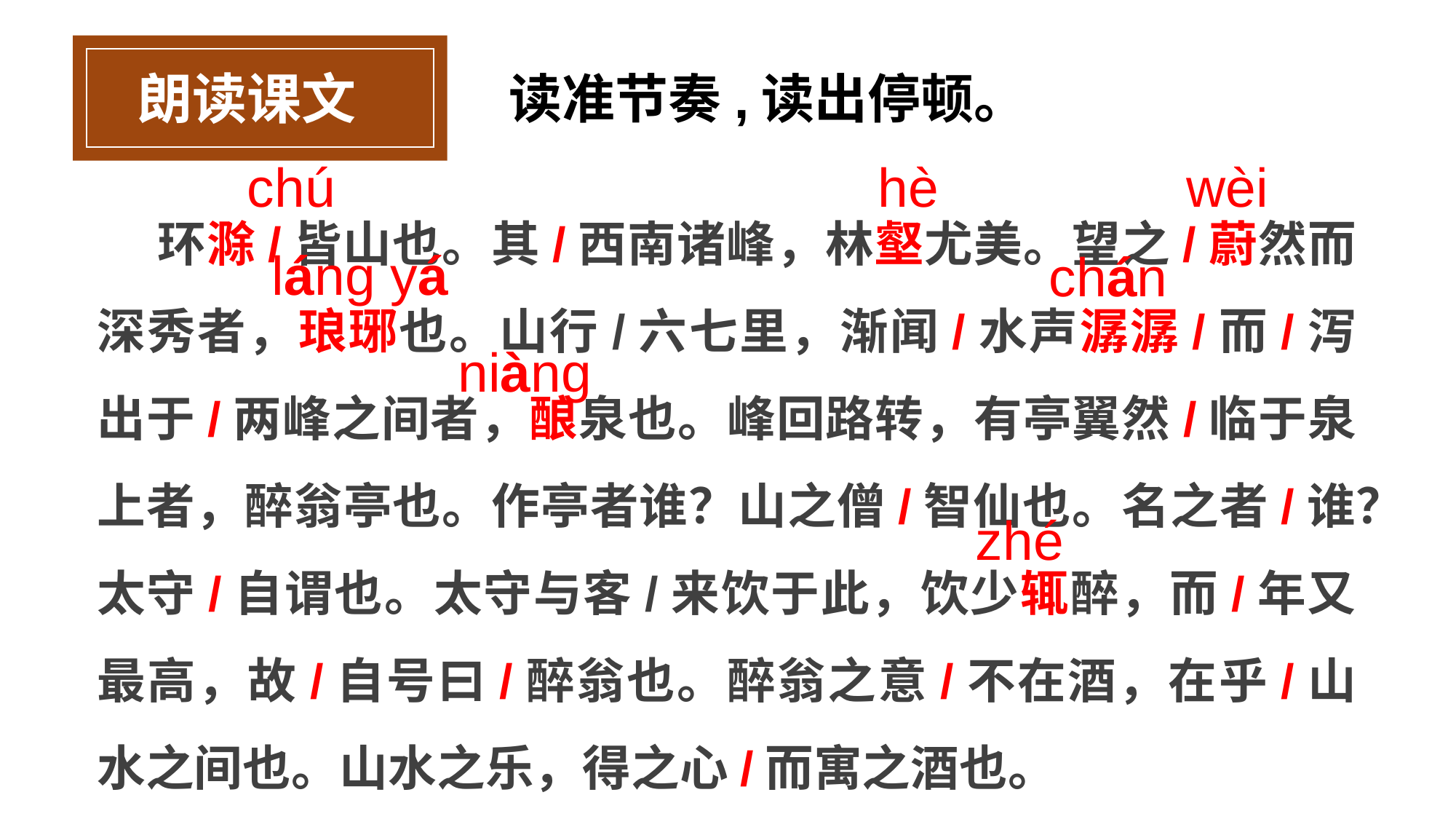

朗读课文
读准节奏,读出停顿。
chú
hè
wèi
    环滁/皆山也。其/西南诸峰，林壑尤美。望之/蔚然而深秀者，琅琊也。山行/六七里，渐闻/水声潺潺/而/泻出于/两峰之间者，酿泉也。峰回路转，有亭翼然/临于泉上者，醉翁亭也。作亭者谁？山之僧/智仙也。名之者/谁？太守/自谓也。太守与客/来饮于此，饮少辄醉，而/年又最高，故/自号曰/醉翁也。醉翁之意/不在酒，在乎/山水之间也。山水之乐，得之心/而寓之酒也。
láng yá

chán
niàng
zhé